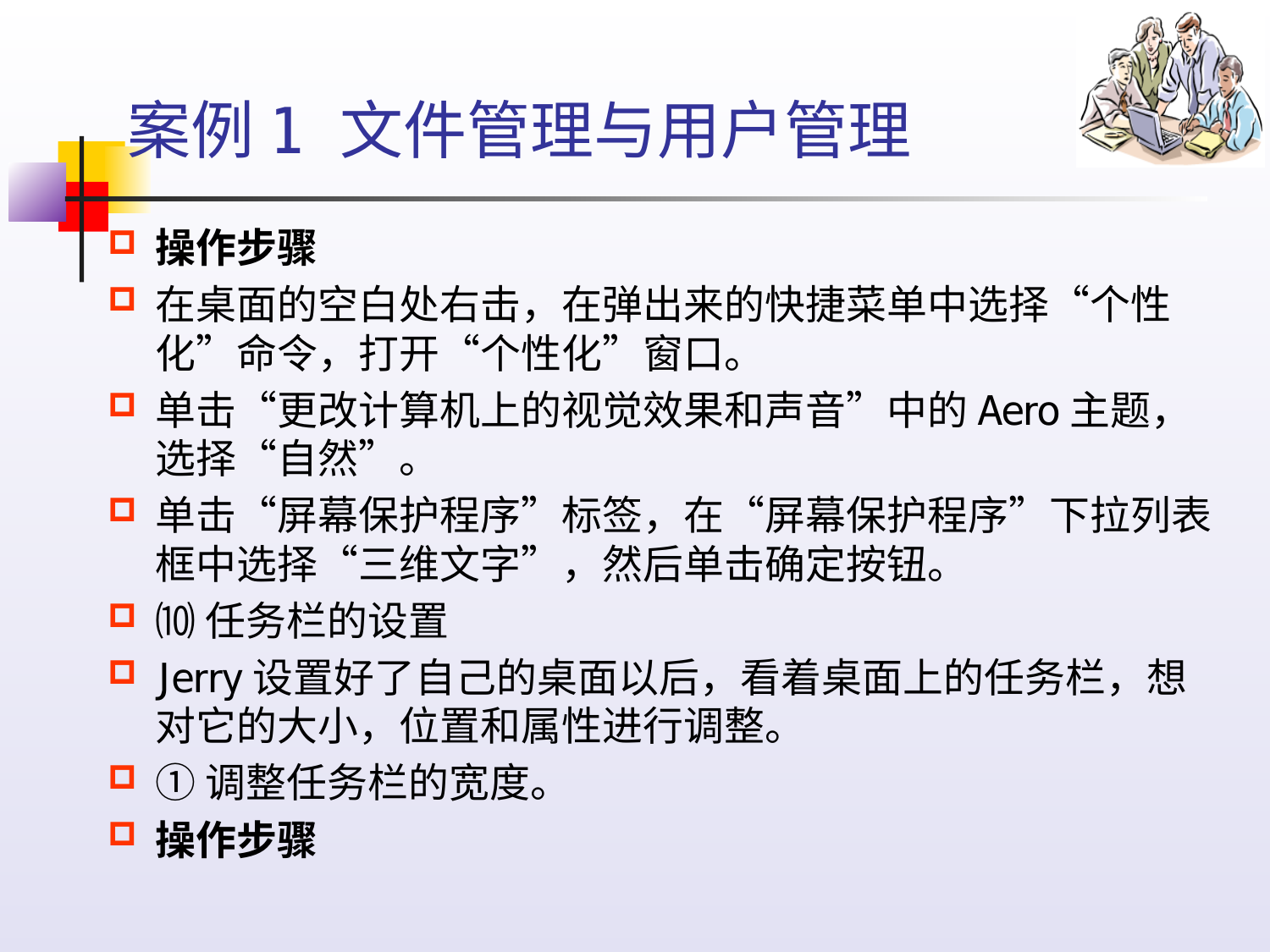

# 案例1 文件管理与用户管理
操作步骤
在桌面的空白处右击，在弹出来的快捷菜单中选择“个性化”命令，打开“个性化”窗口。
单击“更改计算机上的视觉效果和声音”中的Aero主题，选择“自然”。
单击“屏幕保护程序”标签，在“屏幕保护程序”下拉列表框中选择“三维文字”，然后单击确定按钮。
⑽任务栏的设置
Jerry设置好了自己的桌面以后，看着桌面上的任务栏，想对它的大小，位置和属性进行调整。
①调整任务栏的宽度。
操作步骤